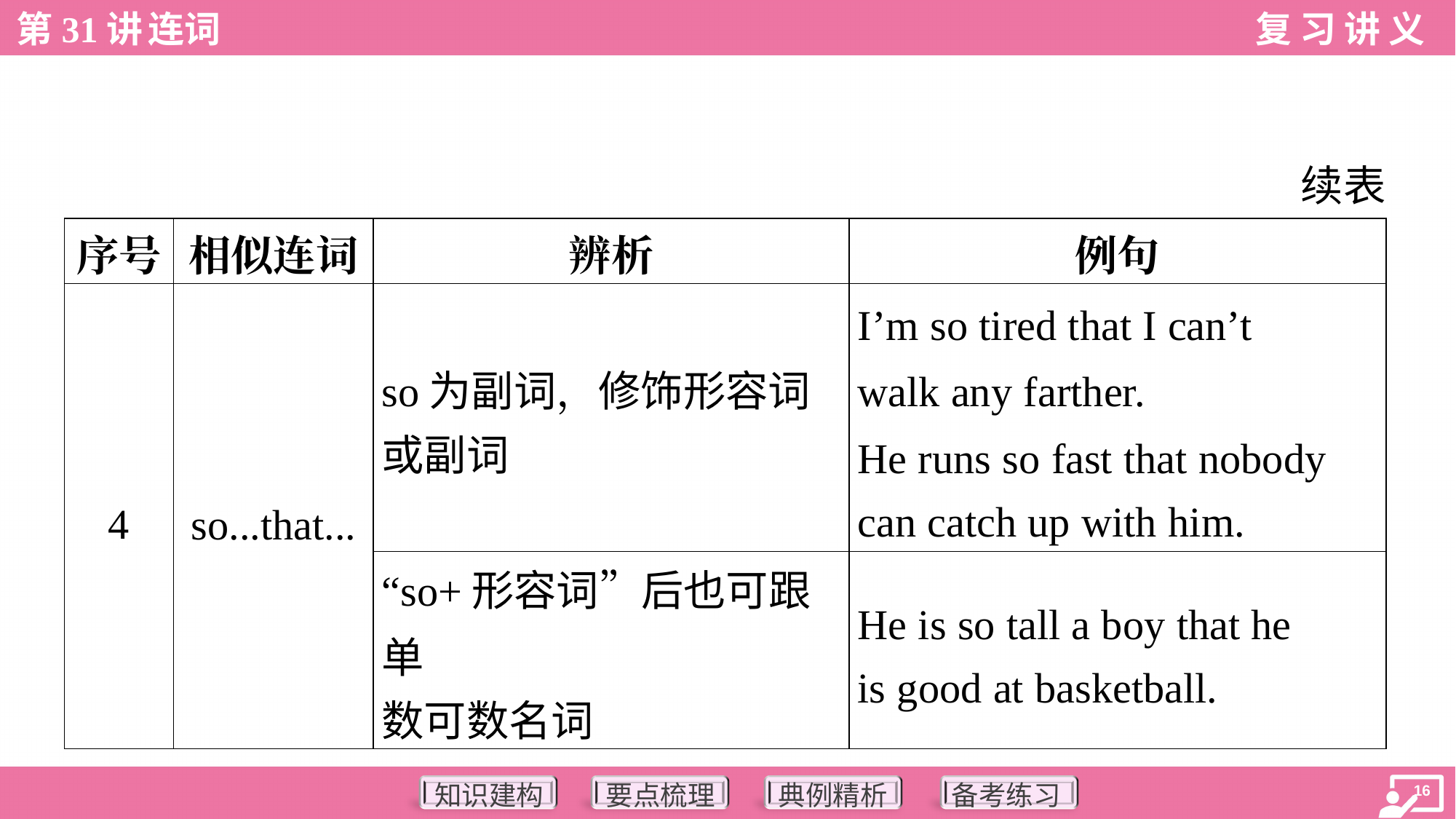

续表
| 序号 | 相似连词 | 辨析 | 例句 |
| --- | --- | --- | --- |
| 4 | so...that... | so为副词，修饰形容词 或副词 | I’m so tired that I can’t walk any farther. He runs so fast that nobody can catch up with him. |
|  |  | “so+形容词”后也可跟单 数可数名词 | He is so tall a boy that he is good at basketball. |